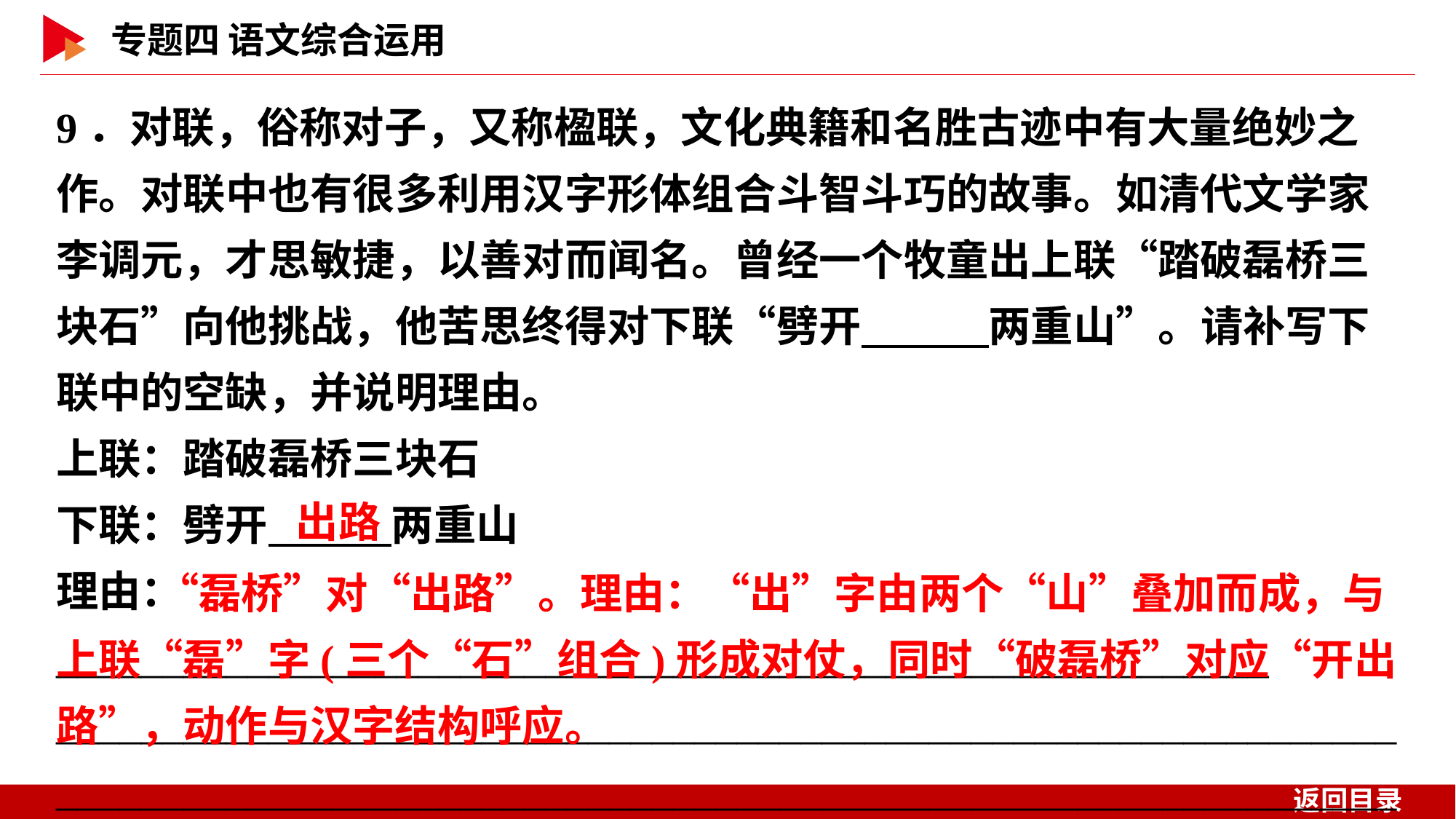

9．对联，俗称对子，又称楹联，文化典籍和名胜古迹中有大量绝妙之作。对联中也有很多利用汉字形体组合斗智斗巧的故事。如清代文学家李调元，才思敏捷，以善对而闻名。曾经一个牧童出上联“踏破磊桥三块石”向他挑战，他苦思终得对下联“劈开　　　两重山”。请补写下联中的空缺，并说明理由。
上联：踏破磊桥三块石
下联：劈开　    　两重山
理由：_________________________________________________________
______________________________________________________________________________________________________________________________
出路
　      “磊桥”对“出路”。理由：“出”字由两个“山”叠加而成，与上联“磊”字(三个“石”组合)形成对仗，同时“破磊桥”对应“开出路”，动作与汉字结构呼应。